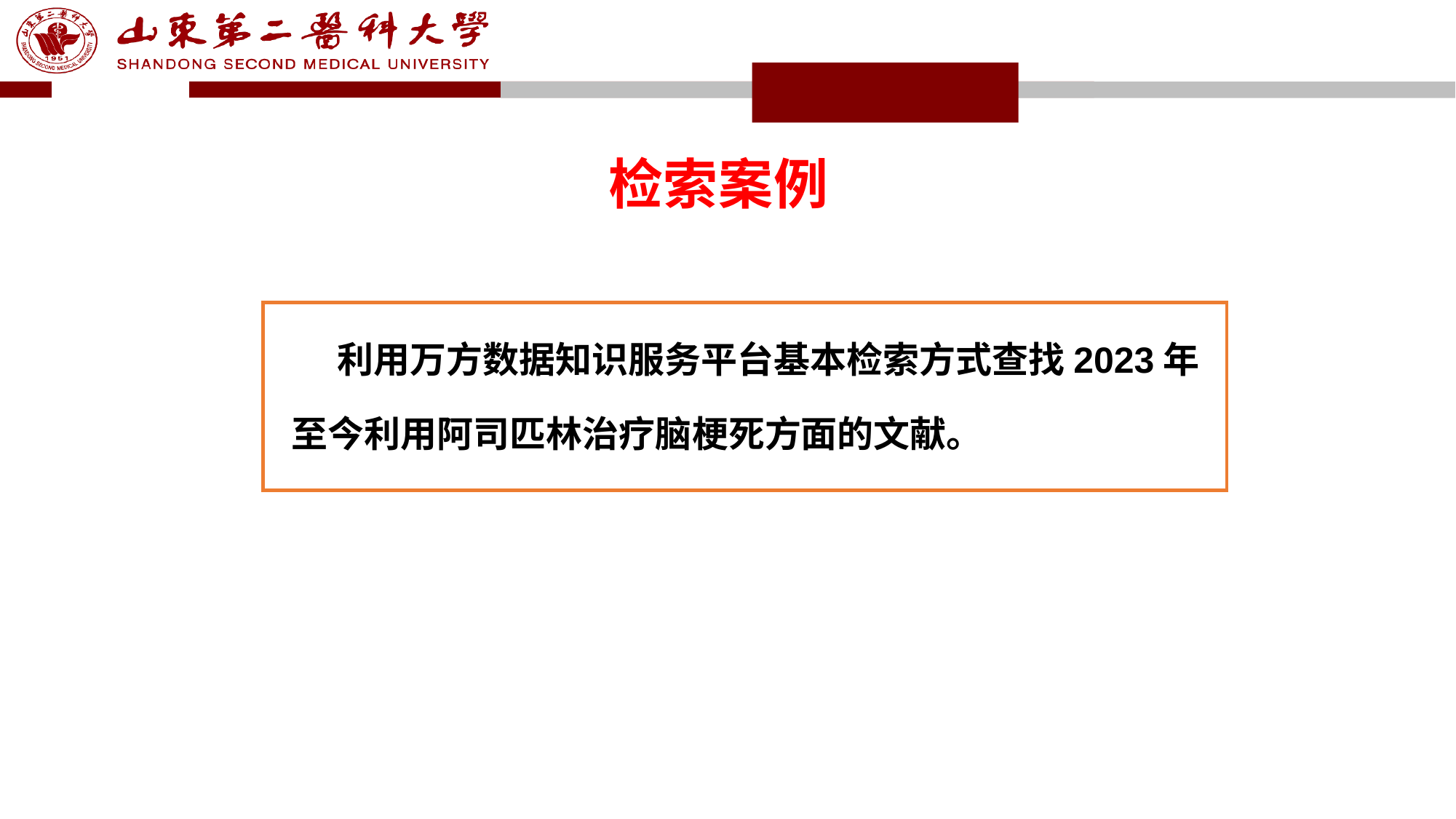

# 检索案例
       利用万方数据知识服务平台基本检索方式查找2023年至今利用阿司匹林治疗脑梗死方面的文献。